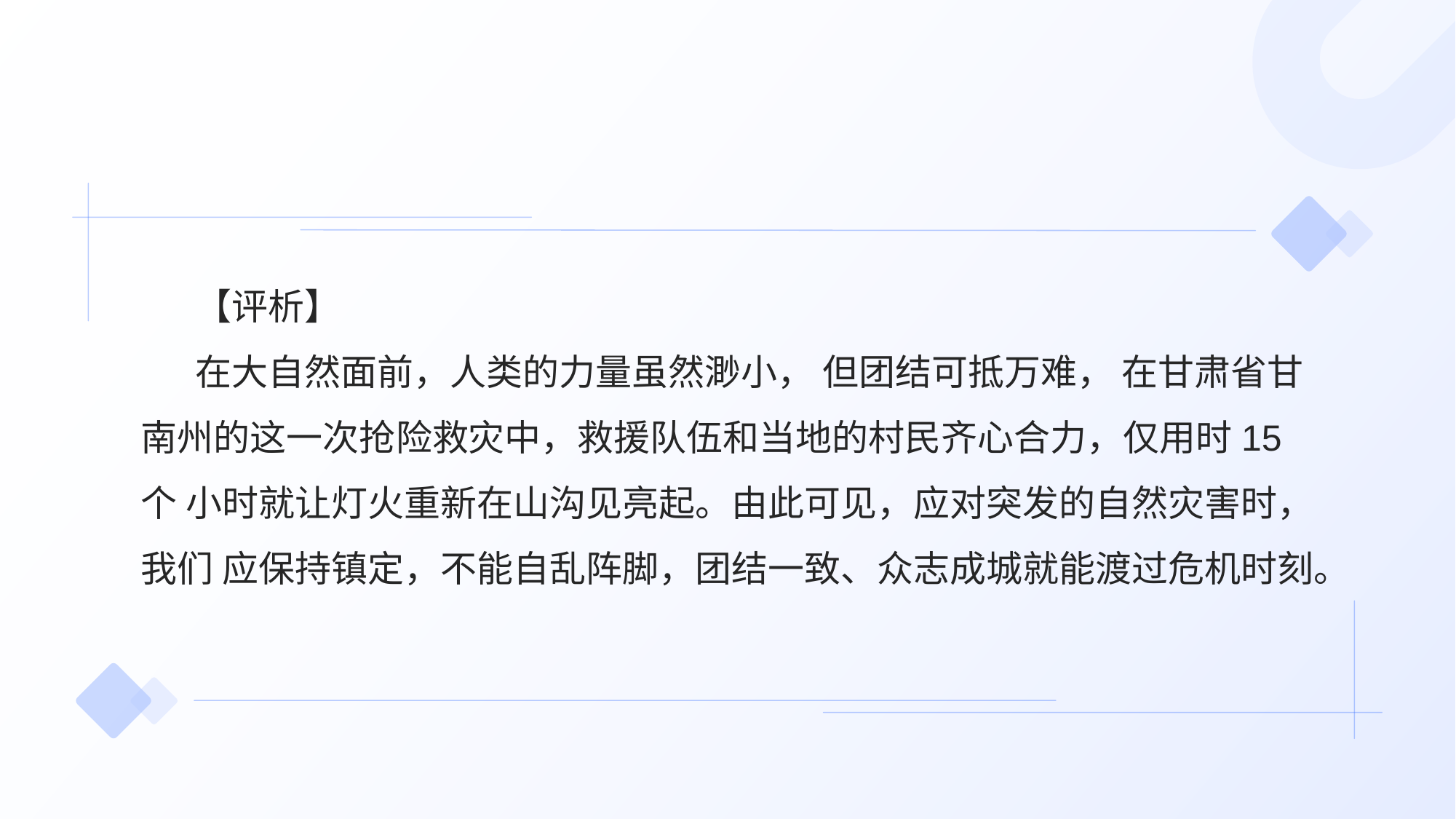

【评析】
在大自然面前，人类的力量虽然渺小， 但团结可抵万难， 在甘肃省甘 南州的这一次抢险救灾中，救援队伍和当地的村民齐心合力，仅用时15个 小时就让灯火重新在山沟见亮起。由此可见，应对突发的自然灾害时，我们 应保持镇定，不能自乱阵脚，团结一致、众志成城就能渡过危机时刻。